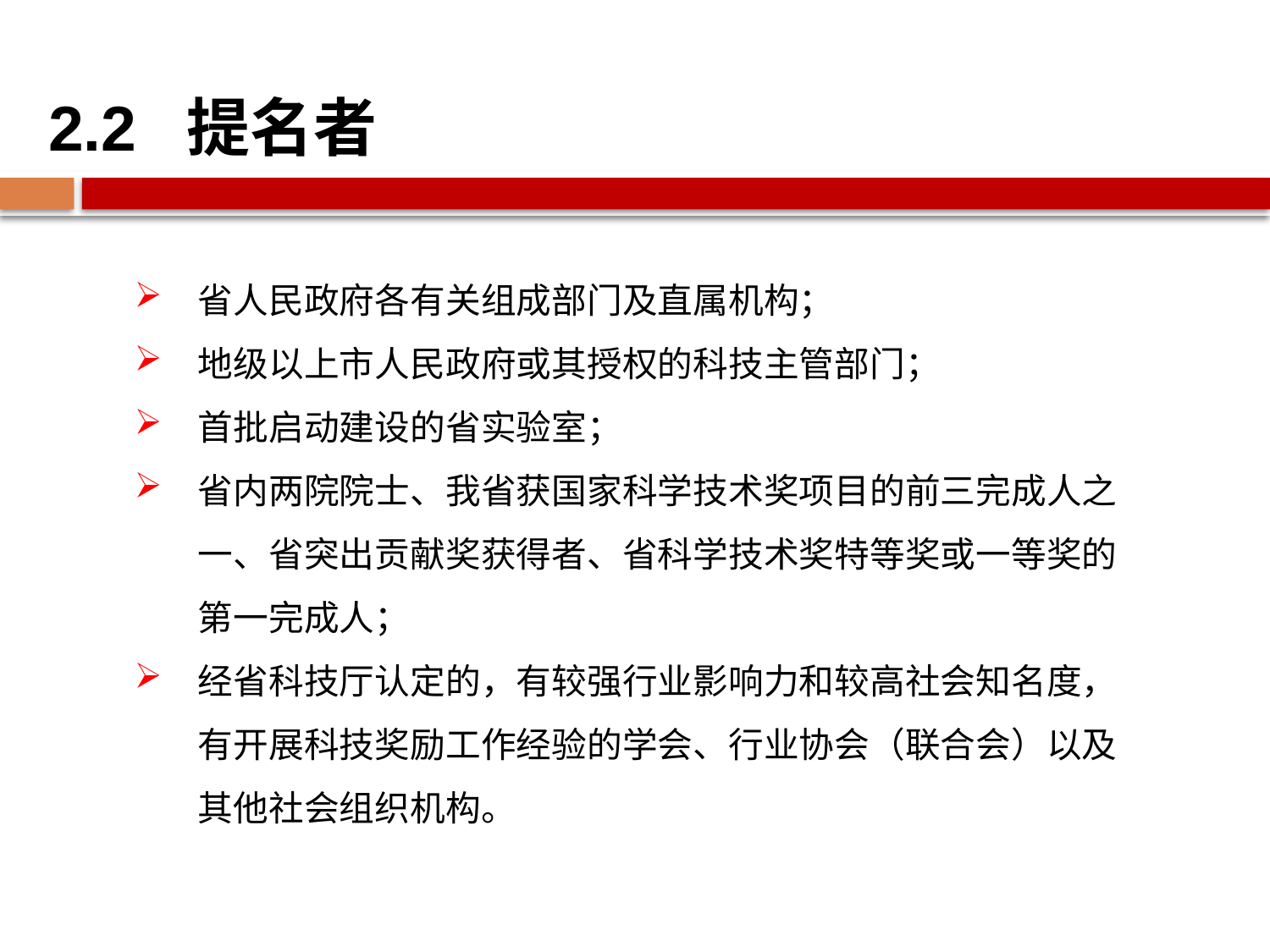

2.2  提名者

省人民政府各有关组成部门及直属机构；
地级以上市人民政府或其授权的科技主管部门；
首批启动建设的省实验室；
省内两院院士、我省获国家科学技术奖项目的前三完成人之一、省突出贡献奖获得者、省科学技术奖特等奖或一等奖的第一完成人；
经省科技厅认定的，有较强行业影响力和较高社会知名度，有开展科技奖励工作经验的学会、行业协会（联合会）以及其他社会组织机构。